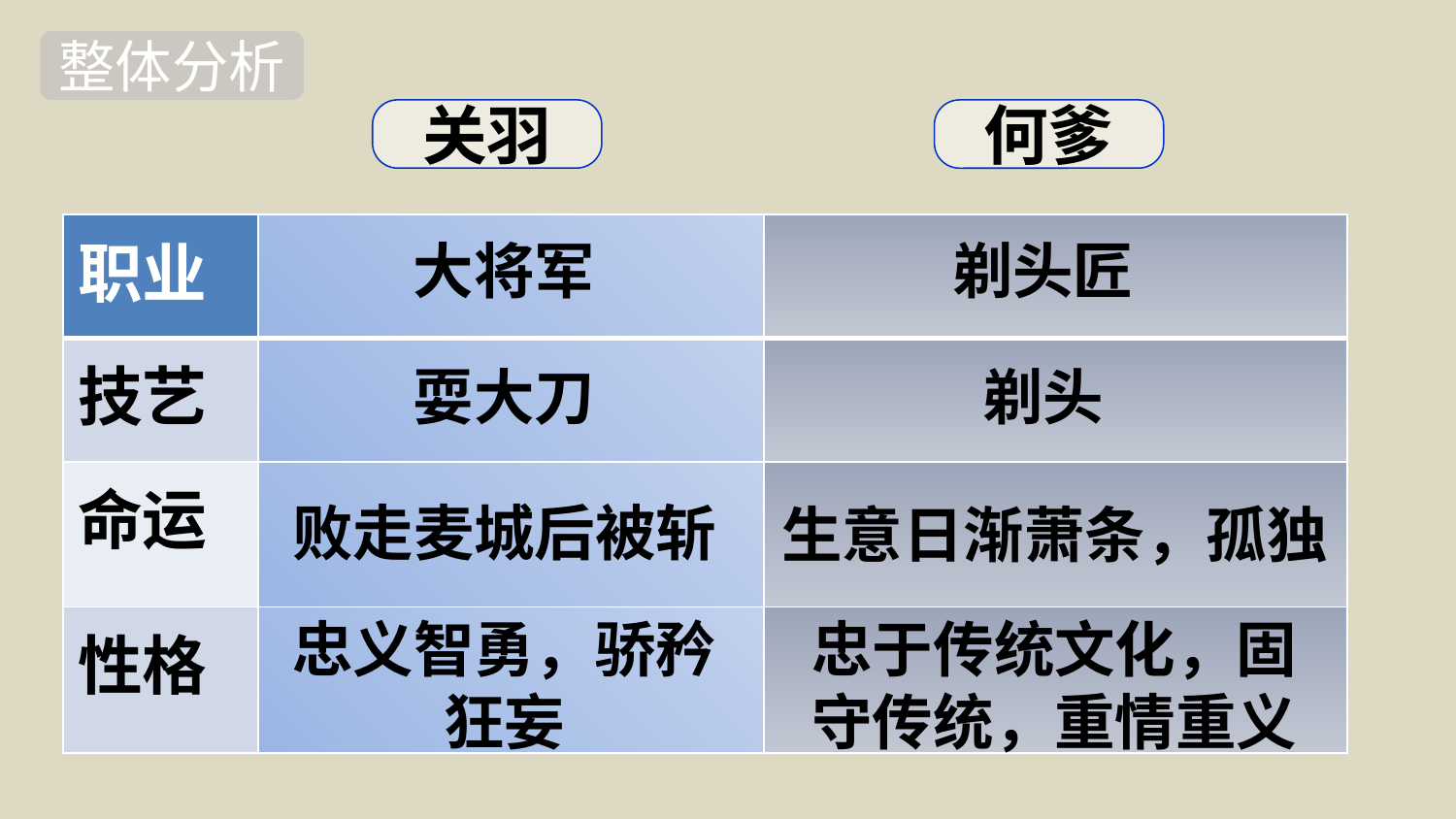

整体分析
关羽
何爹
| 职业 |  |  |
| --- | --- | --- |
| 技艺 |  |  |
| 命运 |  |  |
| 性格 |  |  |
大将军
剃头匠
耍大刀
剃头
败走麦城后被斩
生意日渐萧条，孤独
忠义智勇，骄矜狂妄
忠于传统文化，固守传统，重情重义